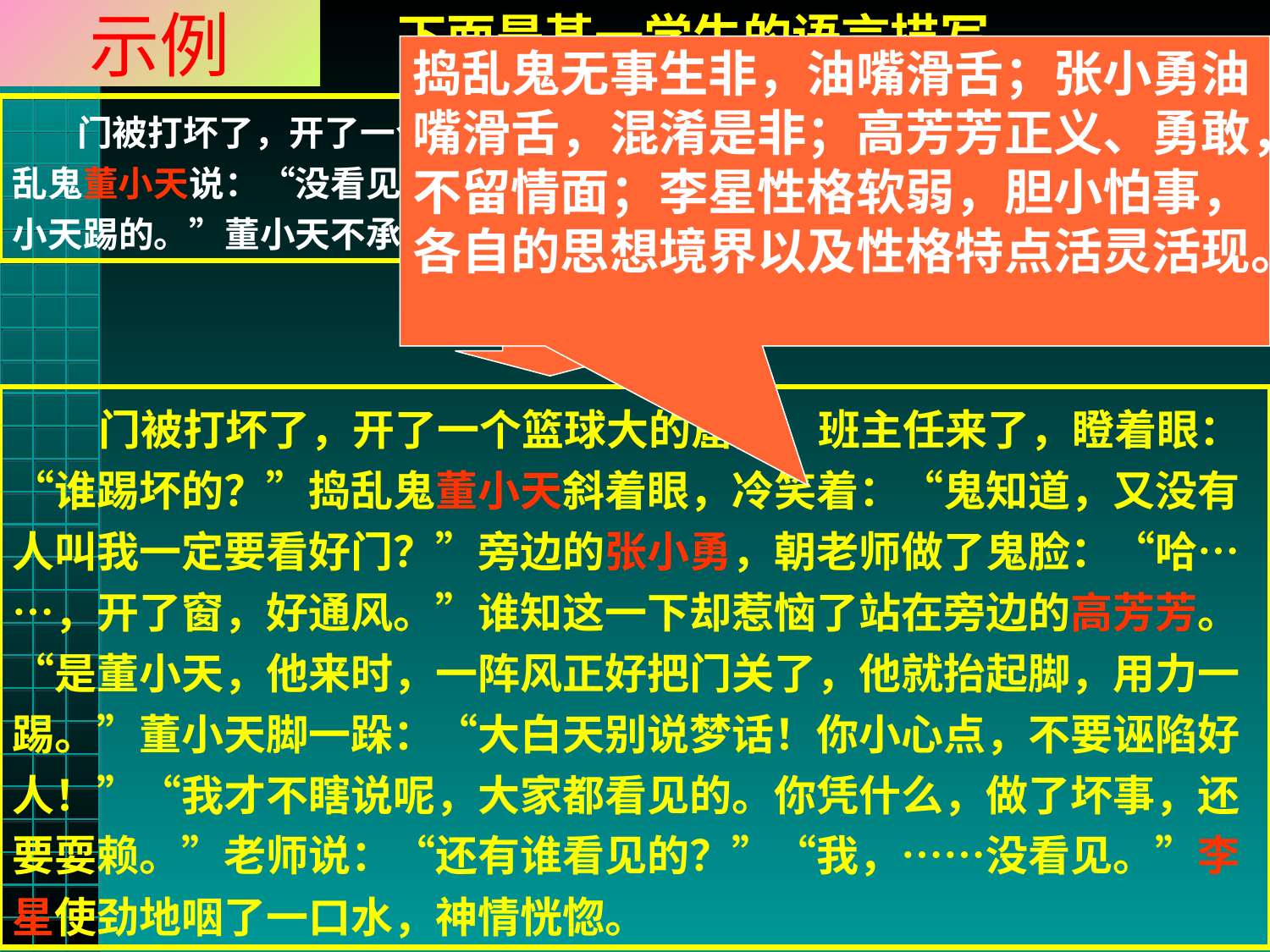

示例
下面是某一学生的语言描写。
捣乱鬼无事生非，油嘴滑舌；张小勇油嘴滑舌，混淆是非；高芳芳正义、勇敢，不留情面；李星性格软弱，胆小怕事，各自的思想境界以及性格特点活灵活现。
       门被打坏了，开了一个拳头大的窟窿。班主任来了，说：“谁踢坏的？”捣乱鬼董小天说：“没看见。”旁边的张小勇还帮董小天说话。高芳芳说：“是董小天踢的。”董小天不承认。老师说：“还有谁看见的”“没看见。”李星说

        门被打坏了，开了一个篮球大的窟窿。班主任来了，瞪着眼：“谁踢坏的？”捣乱鬼董小天斜着眼，冷笑着：“鬼知道，又没有人叫我一定要看好门？”旁边的张小勇，朝老师做了鬼脸：“哈……，开了窗，好通风。”谁知这一下却惹恼了站在旁边的高芳芳。“是董小天，他来时，一阵风正好把门关了，他就抬起脚，用力一踢。”董小天脚一跺：“大白天别说梦话！你小心点，不要诬陷好人！”“我才不瞎说呢，大家都看见的。你凭什么，做了坏事，还要耍赖。”老师说：“还有谁看见的？”“我，……没看见。”李星使劲地咽了一口水，神情恍惚。